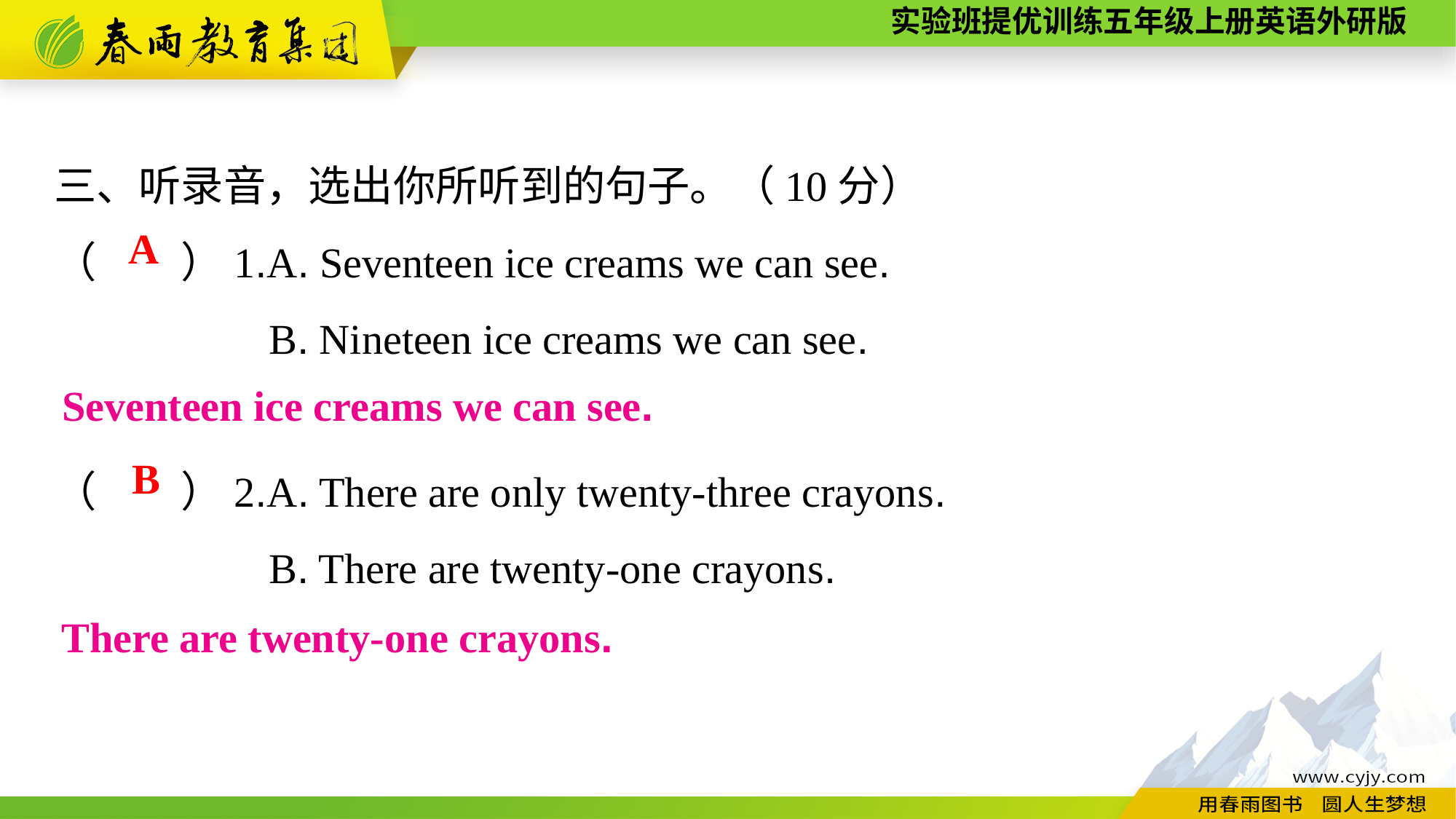

三、听录音，选出你所听到的句子。（10分）
（　　）1.A. Seventeen ice creams we can see.
B. Nineteen ice creams we can see.

（　　）2.A. There are only twenty-three crayons.
B. There are twenty-one crayons.
A
Seventeen ice creams we can see.
B
There are twenty-one crayons.